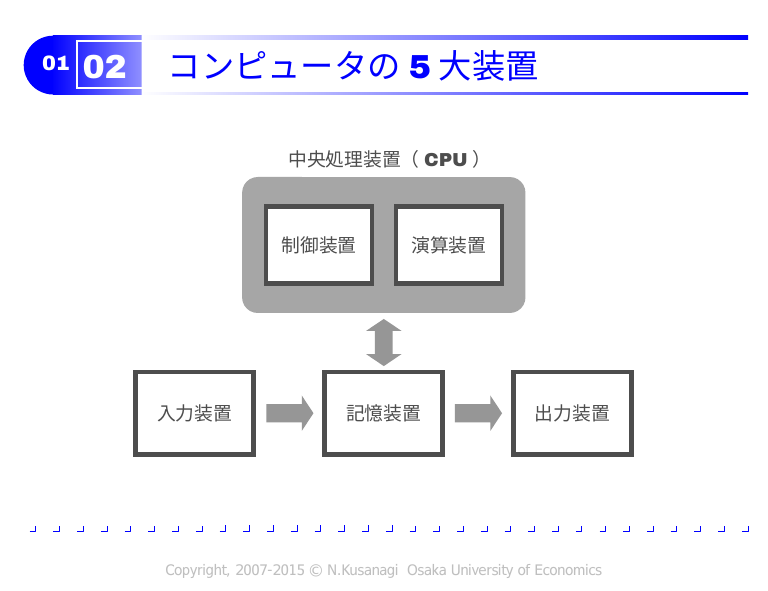

# 02   コンピュータの5大装置
中央処理装置（CPU）

制御装置
演算装置

入力装置
記憶装置
出力装置